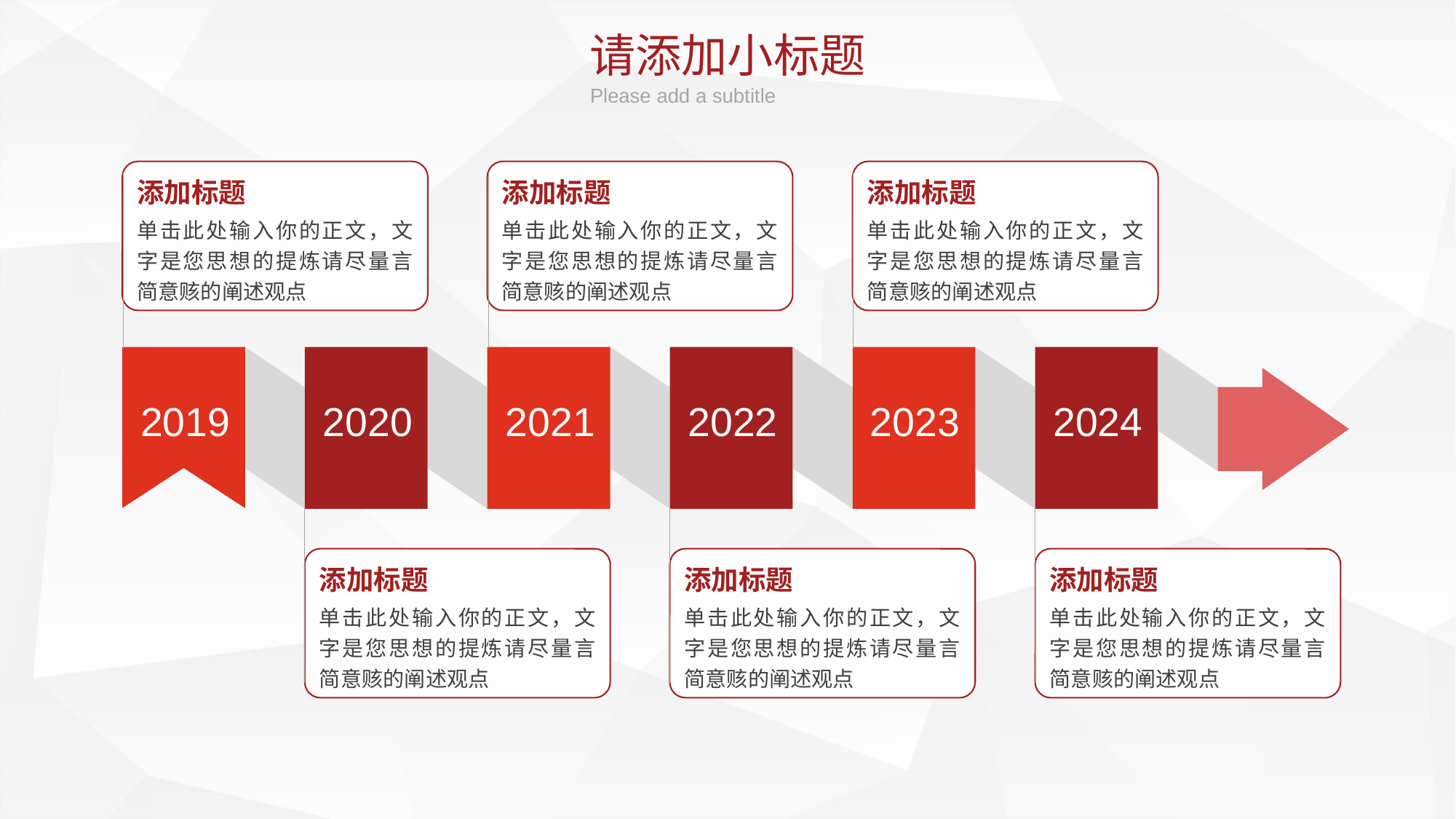

请添加小标题
Please add a subtitle

添加标题
单击此处输入你的正文，文字是您思想的提炼请尽量言简意赅的阐述观点

添加标题
单击此处输入你的正文，文字是您思想的提炼请尽量言简意赅的阐述观点

添加标题
单击此处输入你的正文，文字是您思想的提炼请尽量言简意赅的阐述观点

2020
2021
2022
2023
2024
2019

添加标题
单击此处输入你的正文，文字是您思想的提炼请尽量言简意赅的阐述观点

添加标题
单击此处输入你的正文，文字是您思想的提炼请尽量言简意赅的阐述观点

添加标题
单击此处输入你的正文，文字是您思想的提炼请尽量言简意赅的阐述观点